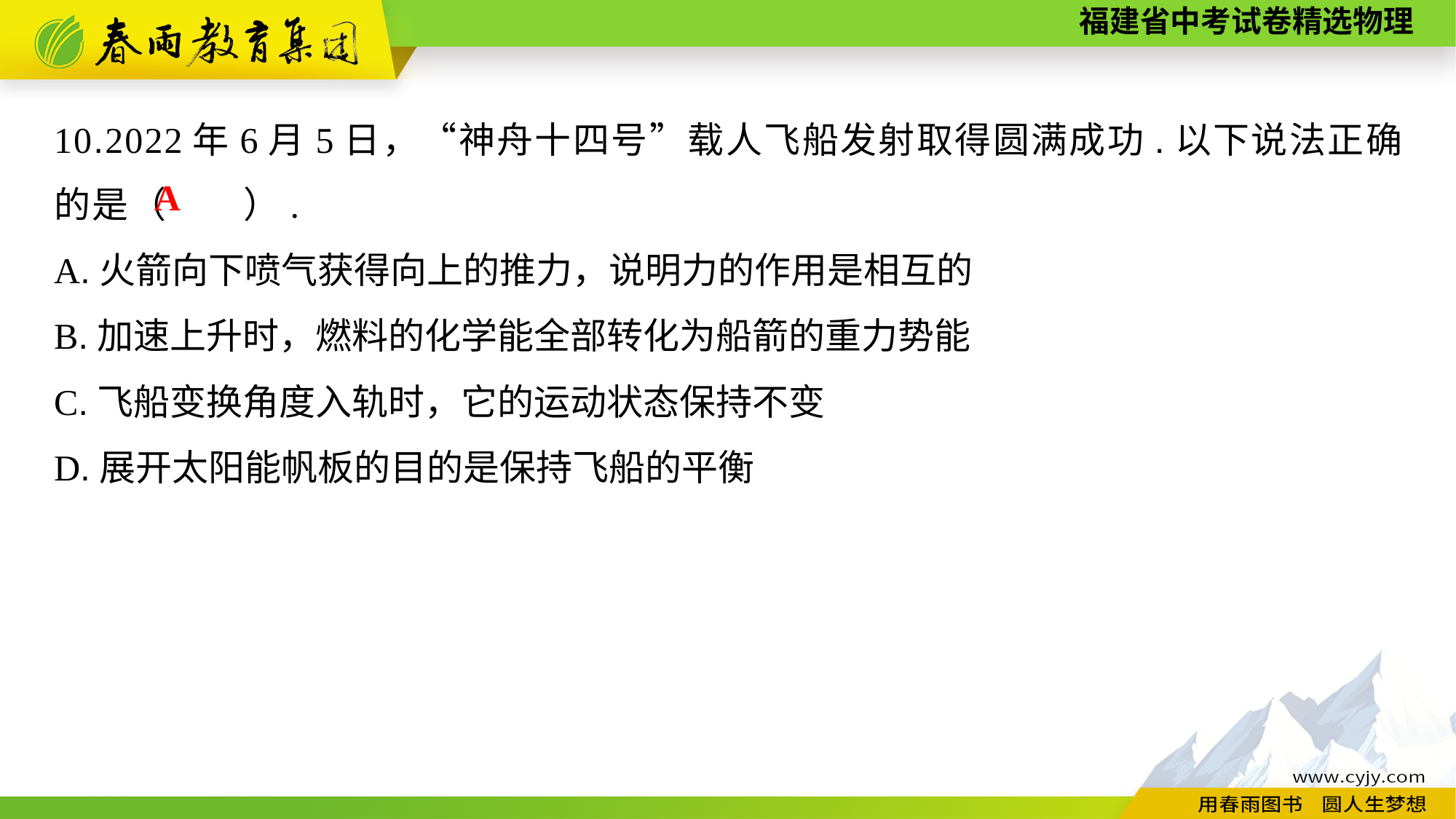

10.2022年6月5日，“神舟十四号”载人飞船发射取得圆满成功.以下说法正确的是（　　）.
A.火箭向下喷气获得向上的推力，说明力的作用是相互的
B.加速上升时，燃料的化学能全部转化为船箭的重力势能
C.飞船变换角度入轨时，它的运动状态保持不变
D.展开太阳能帆板的目的是保持飞船的平衡
A